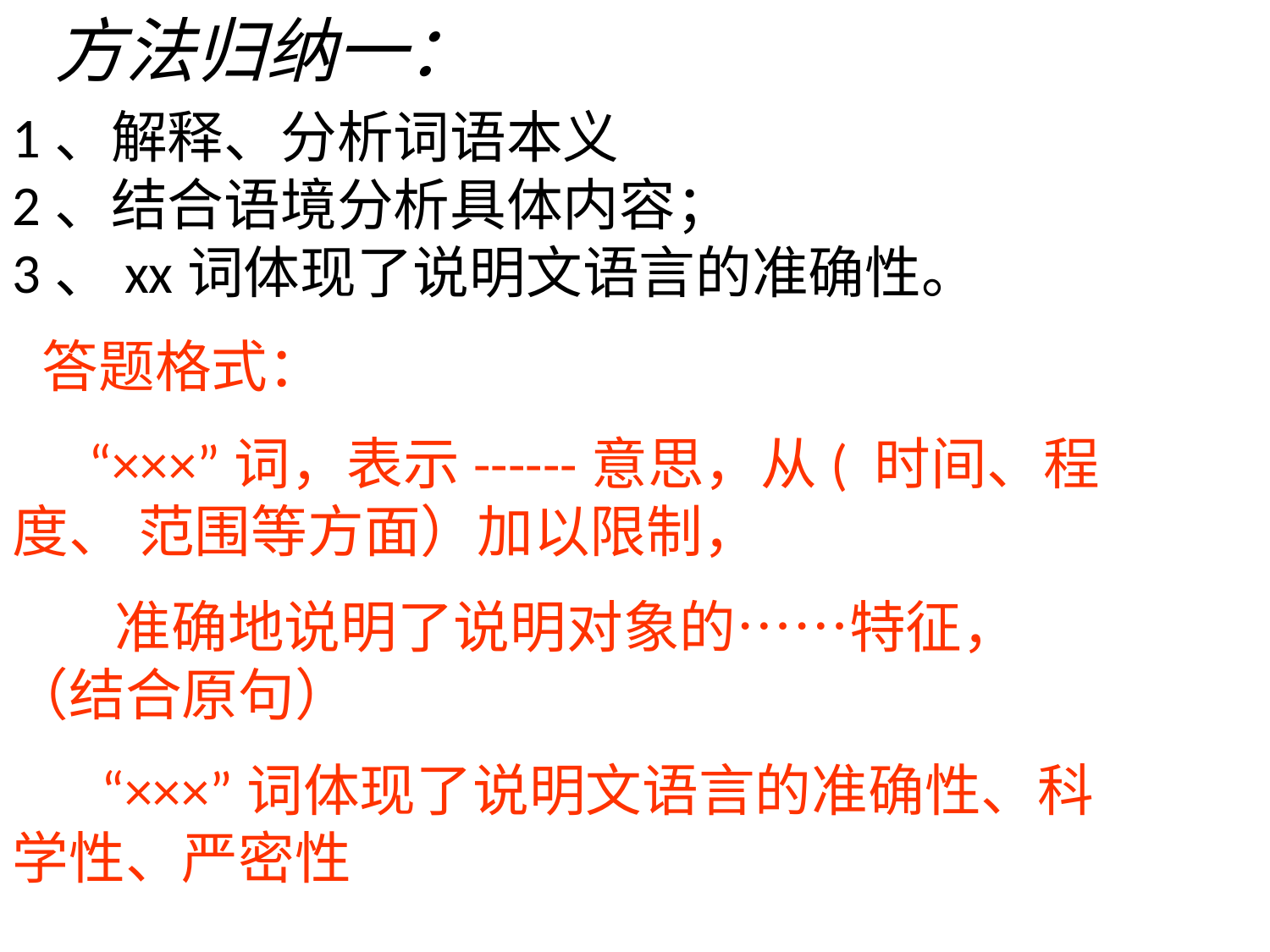

方法归纳一：
1、解释、分析词语本义
2、结合语境分析具体内容；
3、xx词体现了说明文语言的准确性。
 答题格式：
      “×××”词，表示------意思，从( 时间、程度、 范围等方面）加以限制，
       准确地说明了说明对象的……特征，（结合原句）
       “×××”词体现了说明文语言的准确性、科学性、严密性